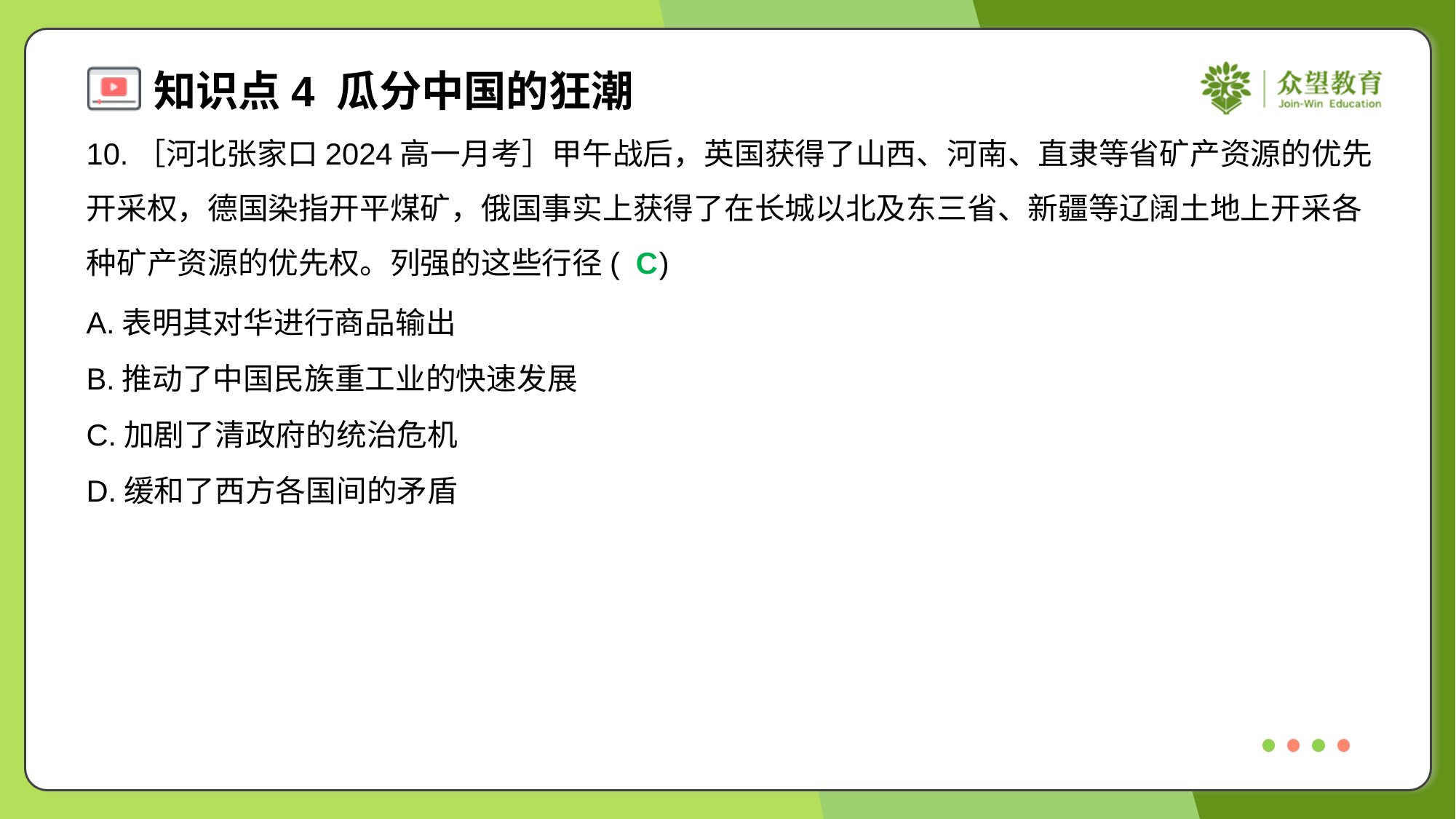

10.［河北张家口2024高一月考］甲午战后，英国获得了山西、河南、直隶等省矿产资源的优先
开采权，德国染指开平煤矿，俄国事实上获得了在长城以北及东三省、新疆等辽阔土地上开采各
种矿产资源的优先权。列强的这些行径(     )
C
A.表明其对华进行商品输出
B.推动了中国民族重工业的快速发展
C.加剧了清政府的统治危机
D.缓和了西方各国间的矛盾